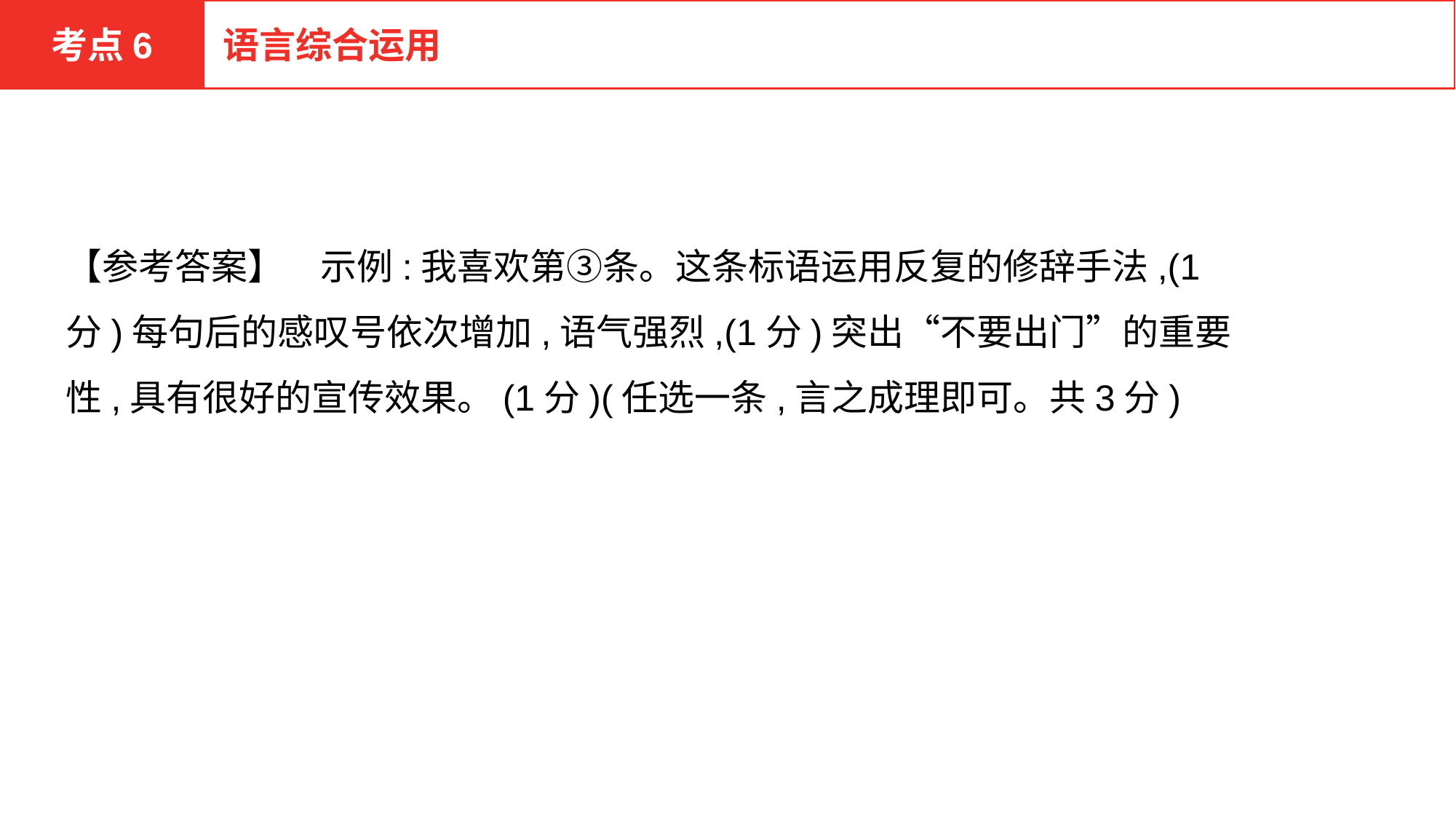

考点6
语言综合运用
【参考答案】　示例:我喜欢第③条。这条标语运用反复的修辞手法,(1分)每句后的感叹号依次增加,语气强烈,(1分)突出“不要出门”的重要性,具有很好的宣传效果。(1分)(任选一条,言之成理即可。共3分)